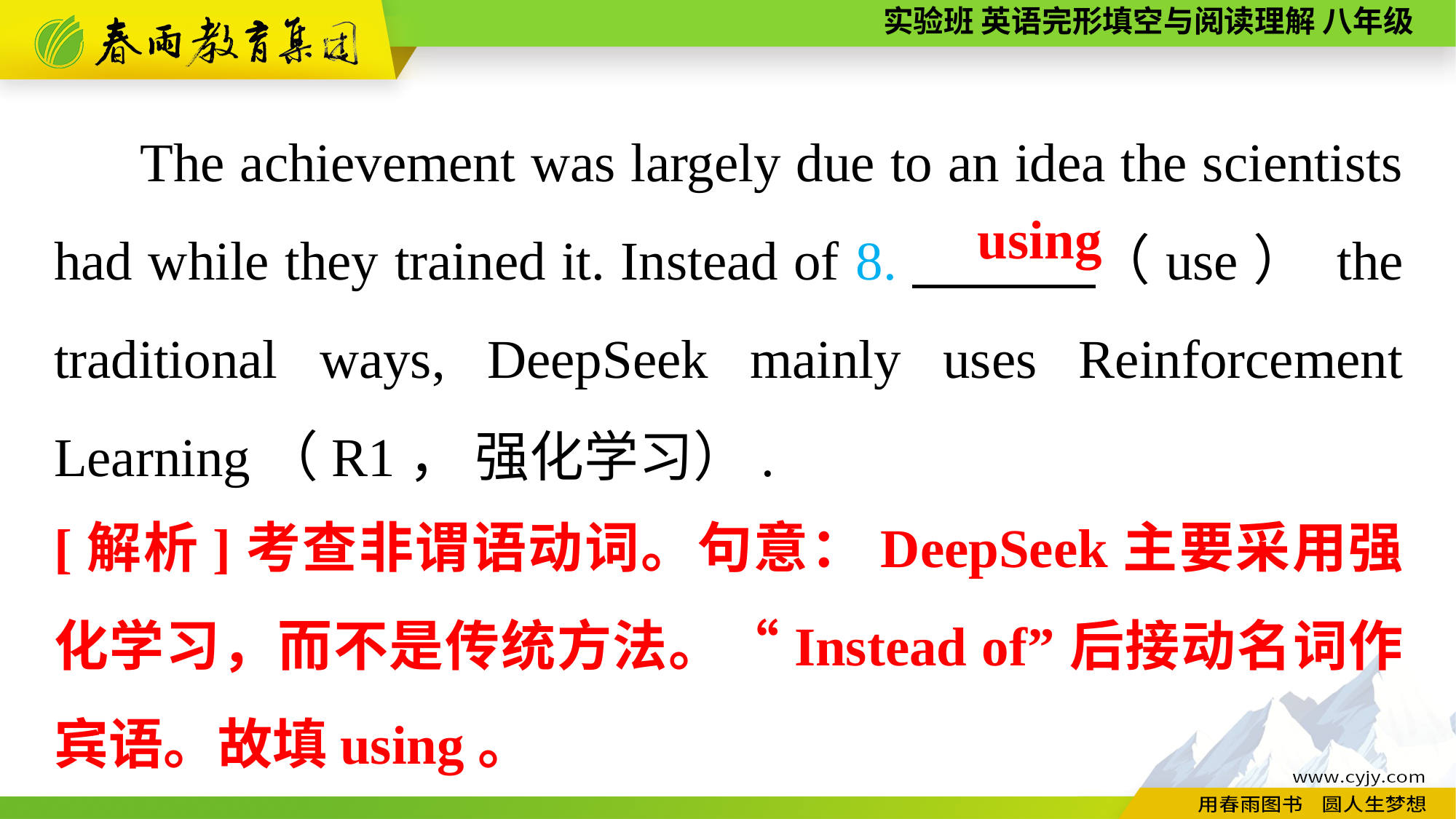

The achievement was largely due to an idea the scientists had while they trained it. Instead of 8.　　　 （use） the traditional ways, DeepSeek mainly uses Reinforcement Learning（R1， 强化学习）.
using
[解析]考查非谓语动词。句意：DeepSeek主要采用强化学习，而不是传统方法。“Instead of”后接动名词作宾语。故填using。